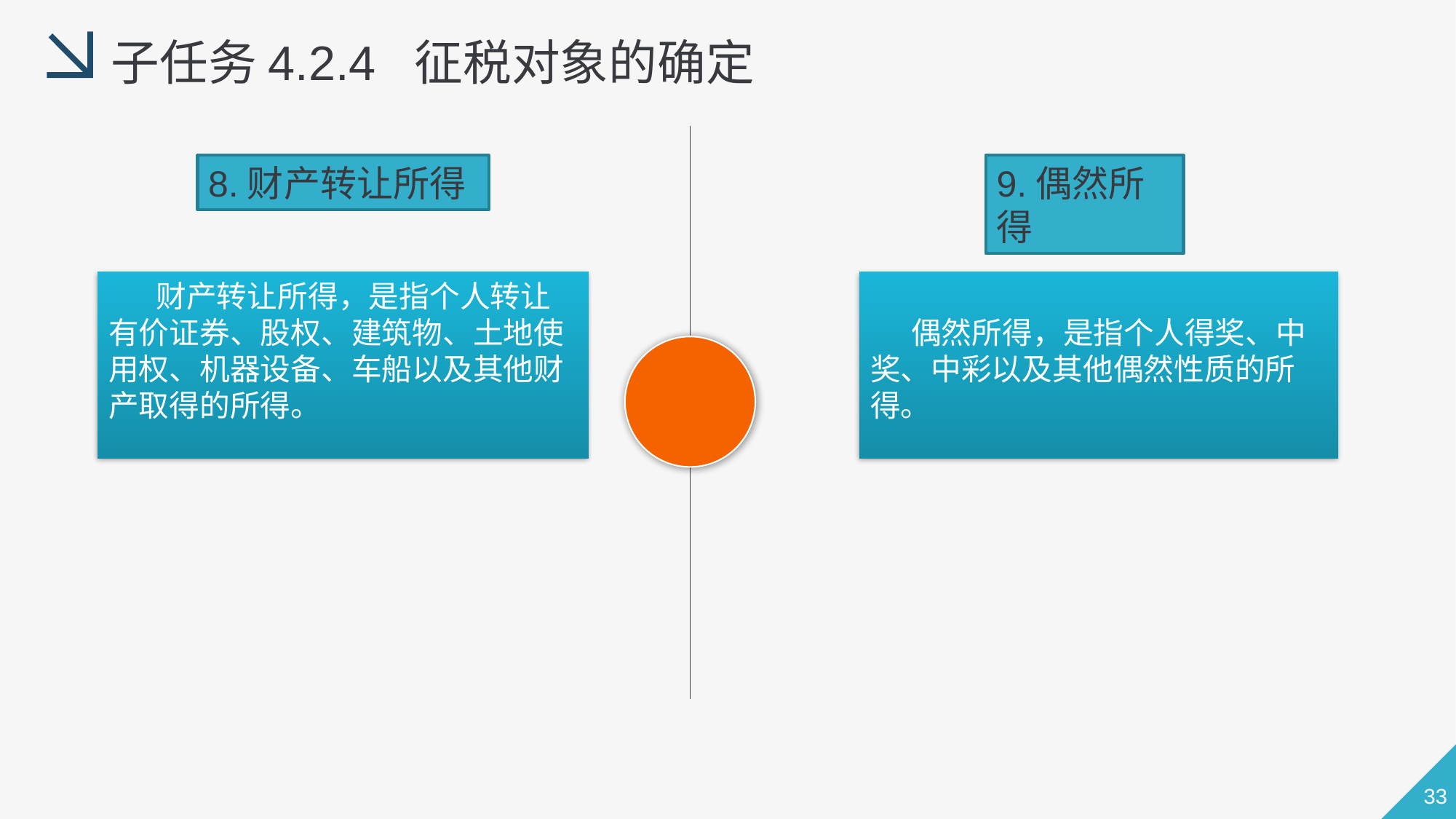

子任务4.2.4  征税对象的确定

8.财产转让所得
9.偶然所得
      财产转让所得，是指个人转让有价证券、股权、建筑物、土地使用权、机器设备、车船以及其他财产取得的所得。

     偶然所得，是指个人得奖、中奖、中彩以及其他偶然性质的所得。